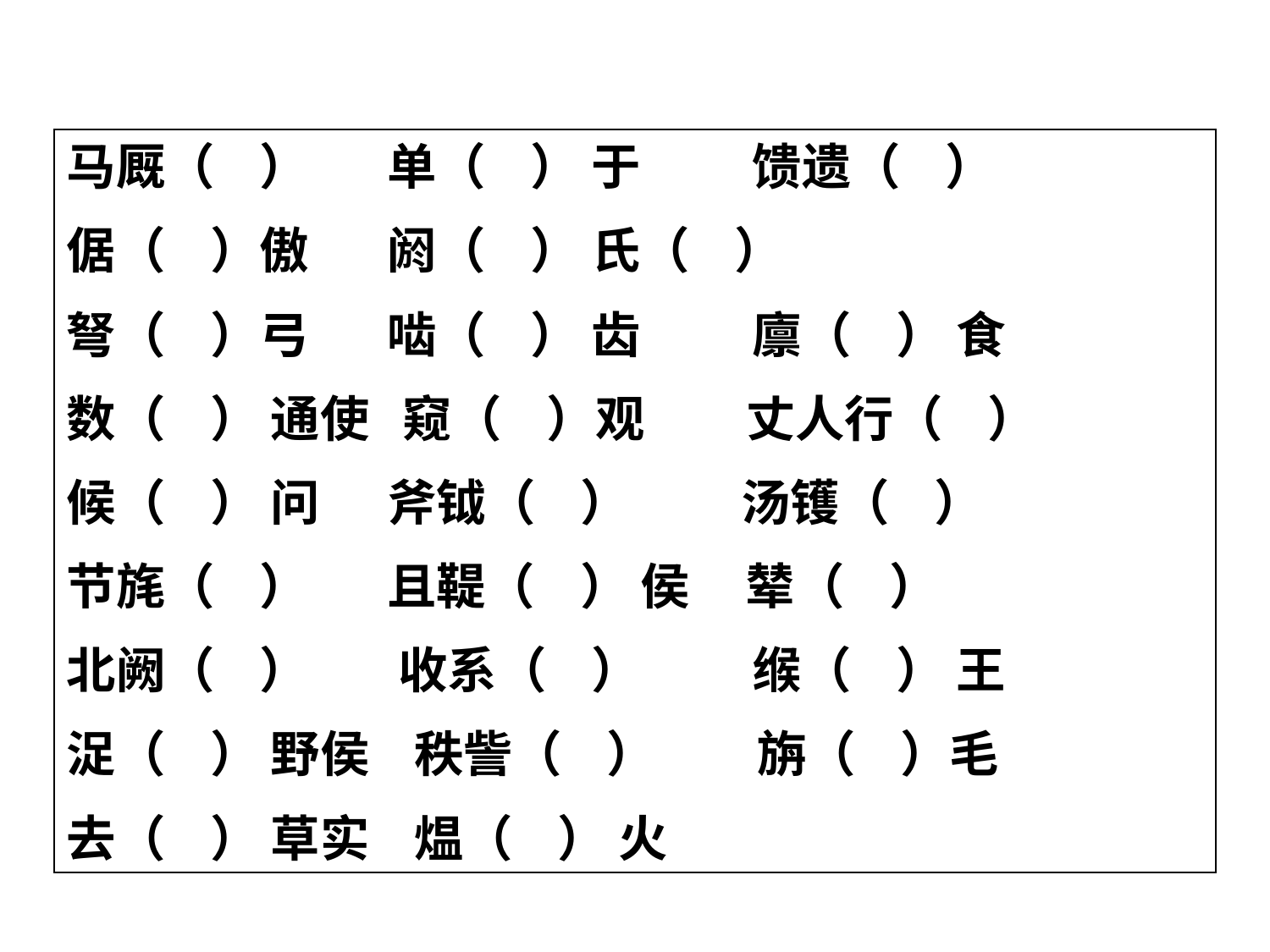

马厩（    ）       单（    ） 于          馈遗（    ）
倨（    ）傲       阏（    ） 氏（    ）
弩（    ）弓       啮（    ） 齿          廪（    ） 食
数（    ） 通使   窥（    ）观         丈人行（    ）
候（    ） 问      斧钺（    ）          汤镬（    ）
节旄（    ）       且鞮（    ） 侯     辇（    ）
北阙（    ）        收系（    ）          缑（    ） 王
浞（    ） 野侯    秩訾（    ）         旃（    ）毛
去（    ） 草实    煴（    ） 火